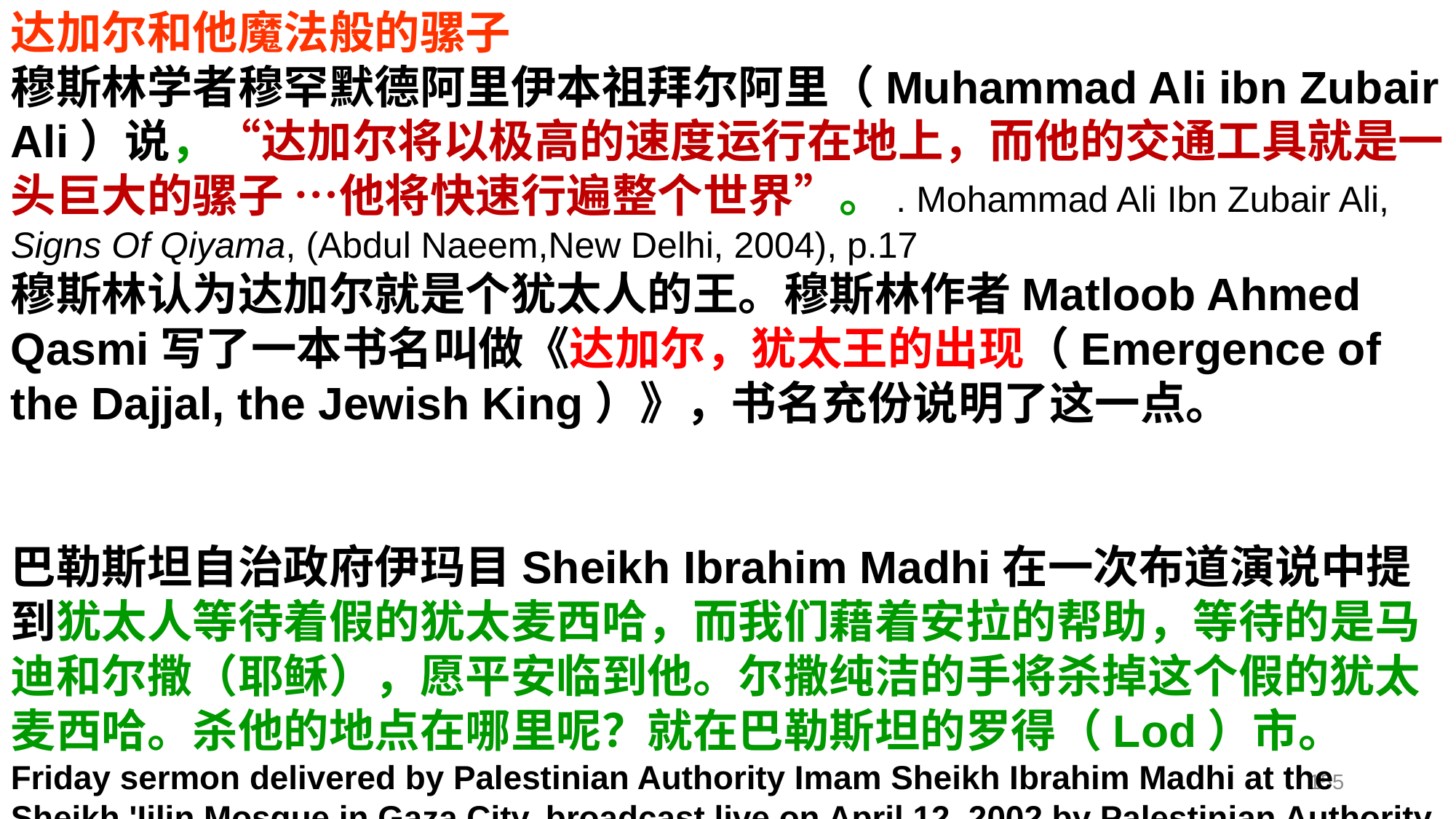

达加尔和他魔法般的骡子
穆斯林学者穆罕默德阿里伊本祖拜尔阿里（Muhammad Ali ibn Zubair Ali）说，“达加尔将以极高的速度运行在地上，而他的交通工具就是一头巨大的骡子 …他将快速行遍整个世界”。. Mohammad Ali Ibn Zubair Ali, Signs Of Qiyama, (Abdul Naeem,New Delhi, 2004), p.17
穆斯林认为达加尔就是个犹太人的王。穆斯林作者Matloob Ahmed Qasmi写了一本书名叫做《达加尔，犹太王的出现（Emergence of the Dajjal, the Jewish King）》，书名充份说明了这一点。

巴勒斯坦自治政府伊玛目Sheikh Ibrahim Madhi在一次布道演说中提到犹太人等待着假的犹太麦西哈，而我们藉着安拉的帮助，等待的是马迪和尔撒（耶稣），愿平安临到他。尔撒纯洁的手将杀掉这个假的犹太麦西哈。杀他的地点在哪里呢？就在巴勒斯坦的罗得（Lod）市。          Friday sermon delivered by Palestinian Authority Imam Sheikh Ibrahim Madhi at the Sheikh 'Ijlin Mosque in Gaza City, broadcast live on April 12, 2002 by Palestinian Authority television
155